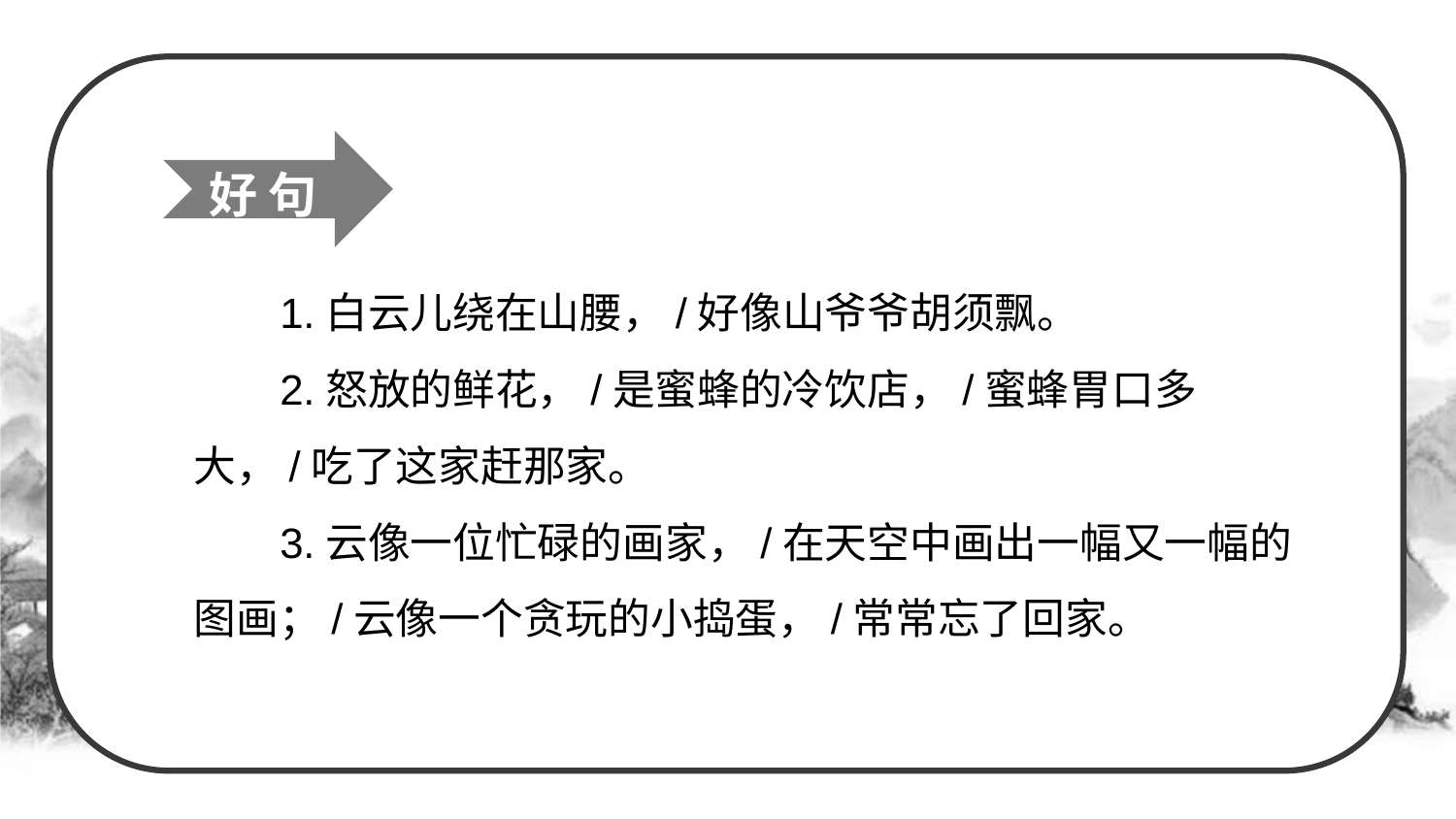

好 句
1.白云儿绕在山腰，/好像山爷爷胡须飘。
2.怒放的鲜花，/是蜜蜂的冷饮店，/蜜蜂胃口多大，/吃了这家赶那家。
3.云像一位忙碌的画家，/在天空中画出一幅又一幅的图画；/云像一个贪玩的小捣蛋，/常常忘了回家。